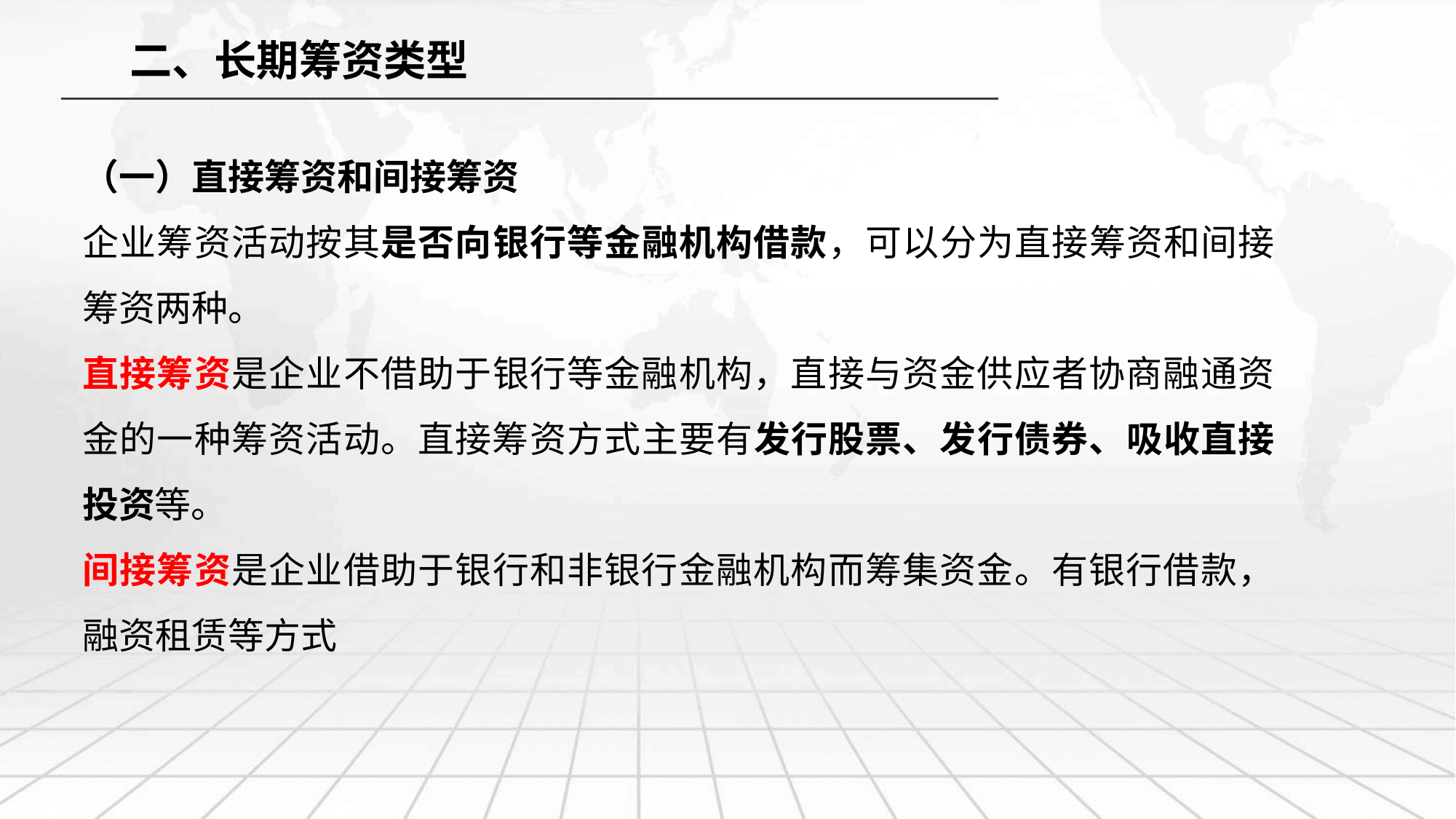

二、长期筹资类型
（一）直接筹资和间接筹资
企业筹资活动按其是否向银行等金融机构借款，可以分为直接筹资和间接筹资两种。
直接筹资是企业不借助于银行等金融机构，直接与资金供应者协商融通资金的一种筹资活动。直接筹资方式主要有发行股票、发行债券、吸收直接投资等。
间接筹资是企业借助于银行和非银行金融机构而筹集资金。有银行借款，融资租赁等方式